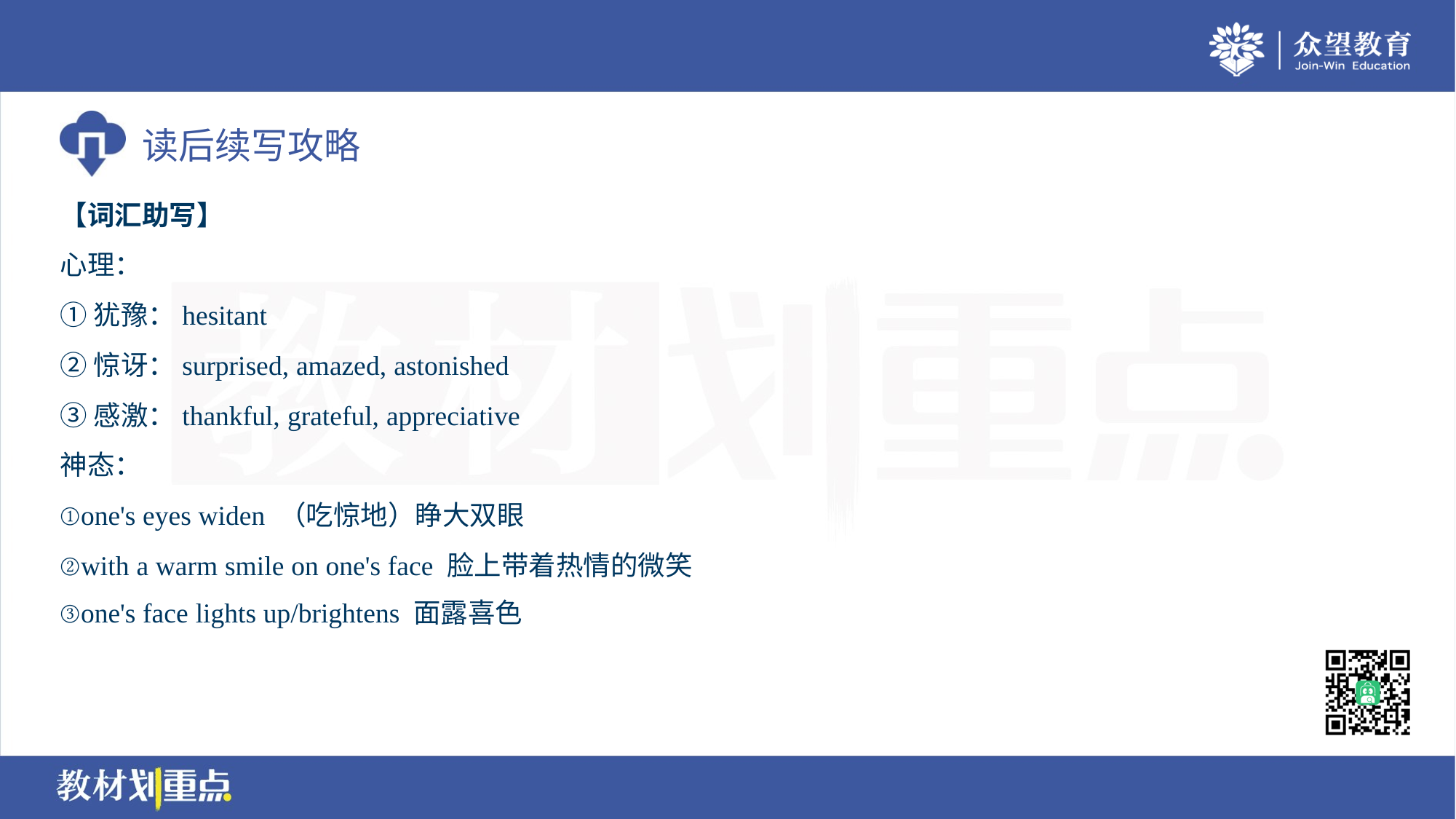

【词汇助写】
心理：
①犹豫：hesitant
②惊讶：surprised, amazed, astonished
③感激：thankful, grateful, appreciative
神态：
①one's eyes widen （吃惊地）睁大双眼
②with a warm smile on one's face 脸上带着热情的微笑
③one's face lights up/brightens 面露喜色